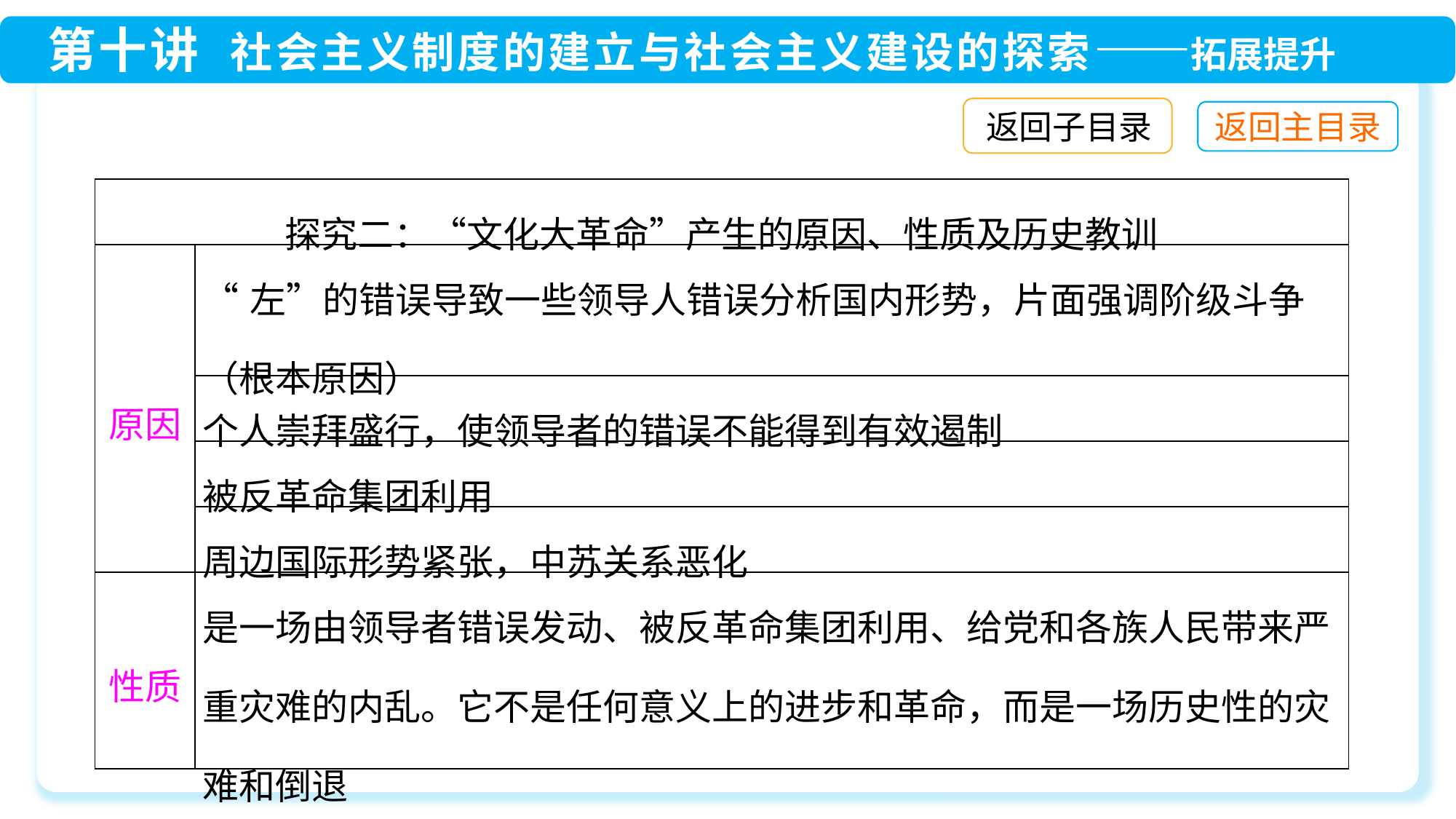

返回子目录
| 探究二：“文化大革命”产生的原因、性质及历史教训 |  |
| --- | --- |
| 原因 | “左”的错误导致一些领导人错误分析国内形势，片面强调阶级斗争（根本原因） |
|  | 个人崇拜盛行，使领导者的错误不能得到有效遏制 |
|  | 被反革命集团利用 |
|  | 周边国际形势紧张，中苏关系恶化 |
| 性质 | 是一场由领导者错误发动、被反革命集团利用、给党和各族人民带来严重灾难的内乱。它不是任何意义上的进步和革命，而是一场历史性的灾难和倒退 |